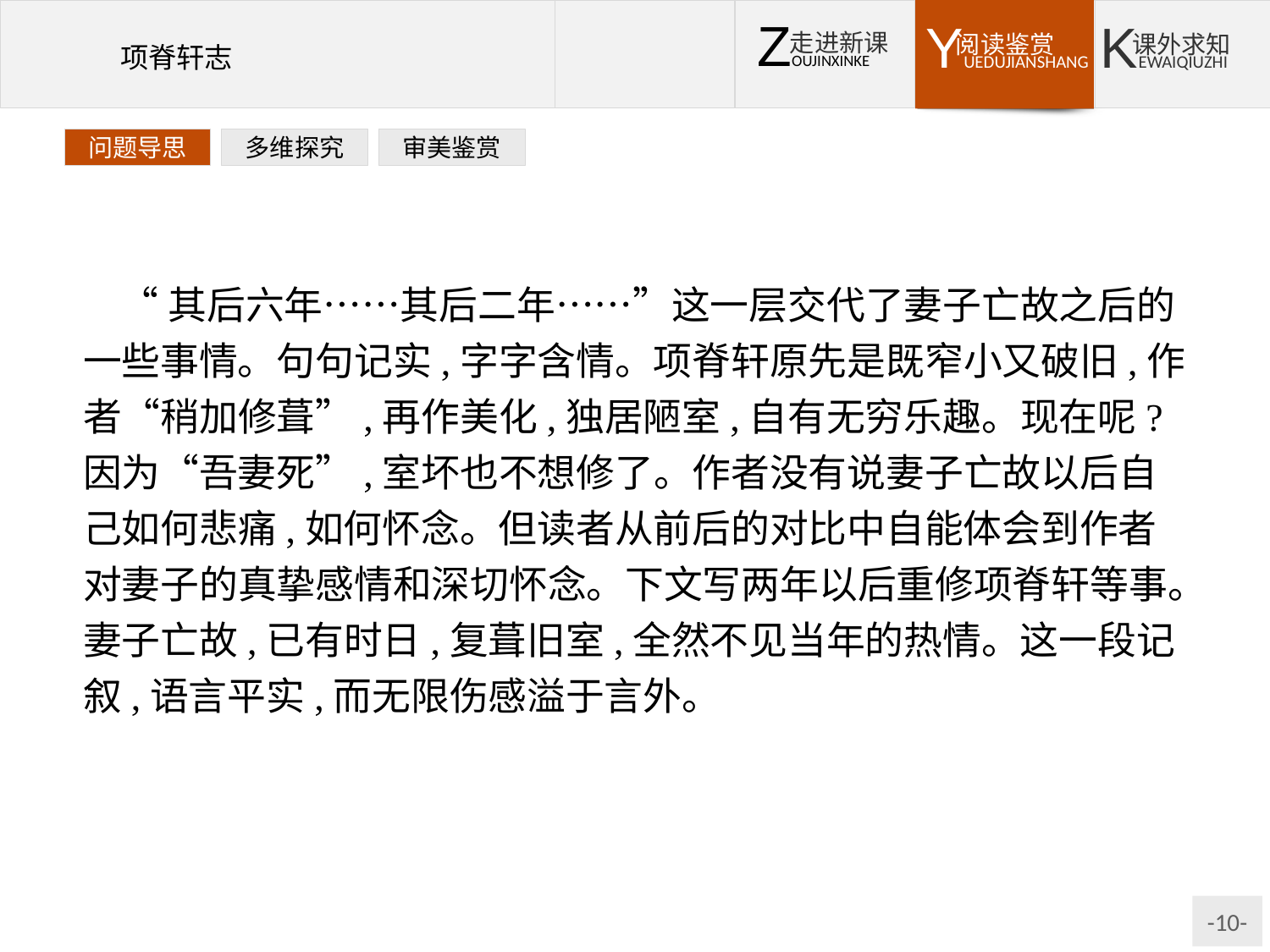

问题导思
多维探究
审美鉴赏
“其后六年……其后二年……”这一层交代了妻子亡故之后的一些事情。句句记实,字字含情。项脊轩原先是既窄小又破旧,作者“稍加修葺”,再作美化,独居陋室,自有无穷乐趣。现在呢?因为“吾妻死”,室坏也不想修了。作者没有说妻子亡故以后自己如何悲痛,如何怀念。但读者从前后的对比中自能体会到作者对妻子的真挚感情和深切怀念。下文写两年以后重修项脊轩等事。妻子亡故,已有时日,复葺旧室,全然不见当年的热情。这一段记叙,语言平实,而无限伤感溢于言外。